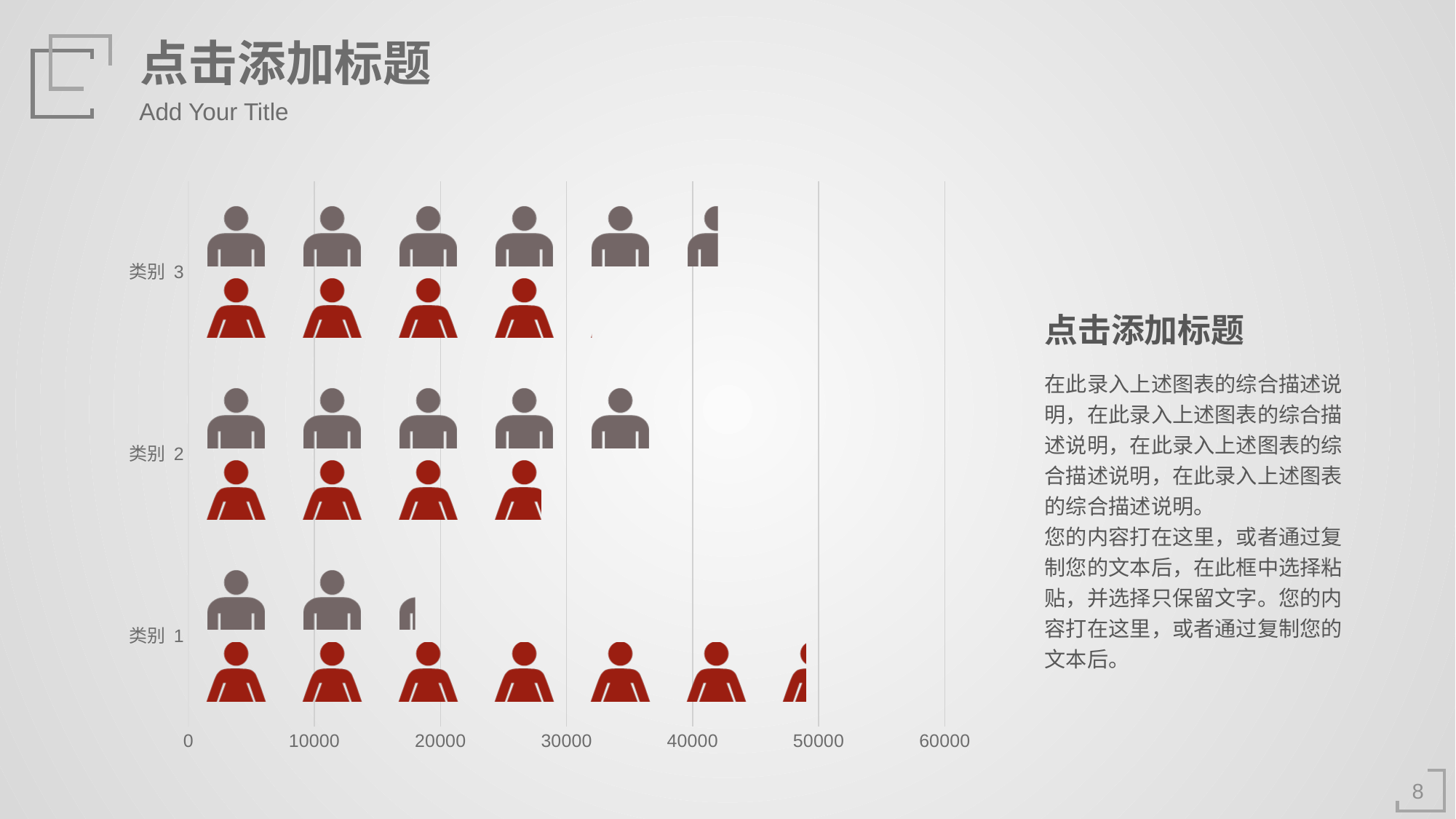

点击添加标题
Add Your Title

### Chart

| Category | 女性 | 男性 |
|---|---|---|
| 类别 1 | 49000.0 | 18000.0 |
| 类别 2 | 28000.0 | 37000.0 |
| 类别 3 | 32000.0 | 42000.0 |
点击添加标题
在此录入上述图表的综合描述说明，在此录入上述图表的综合描述说明，在此录入上述图表的综合描述说明，在此录入上述图表的综合描述说明。
您的内容打在这里，或者通过复制您的文本后，在此框中选择粘贴，并选择只保留文字。您的内容打在这里，或者通过复制您的文本后。